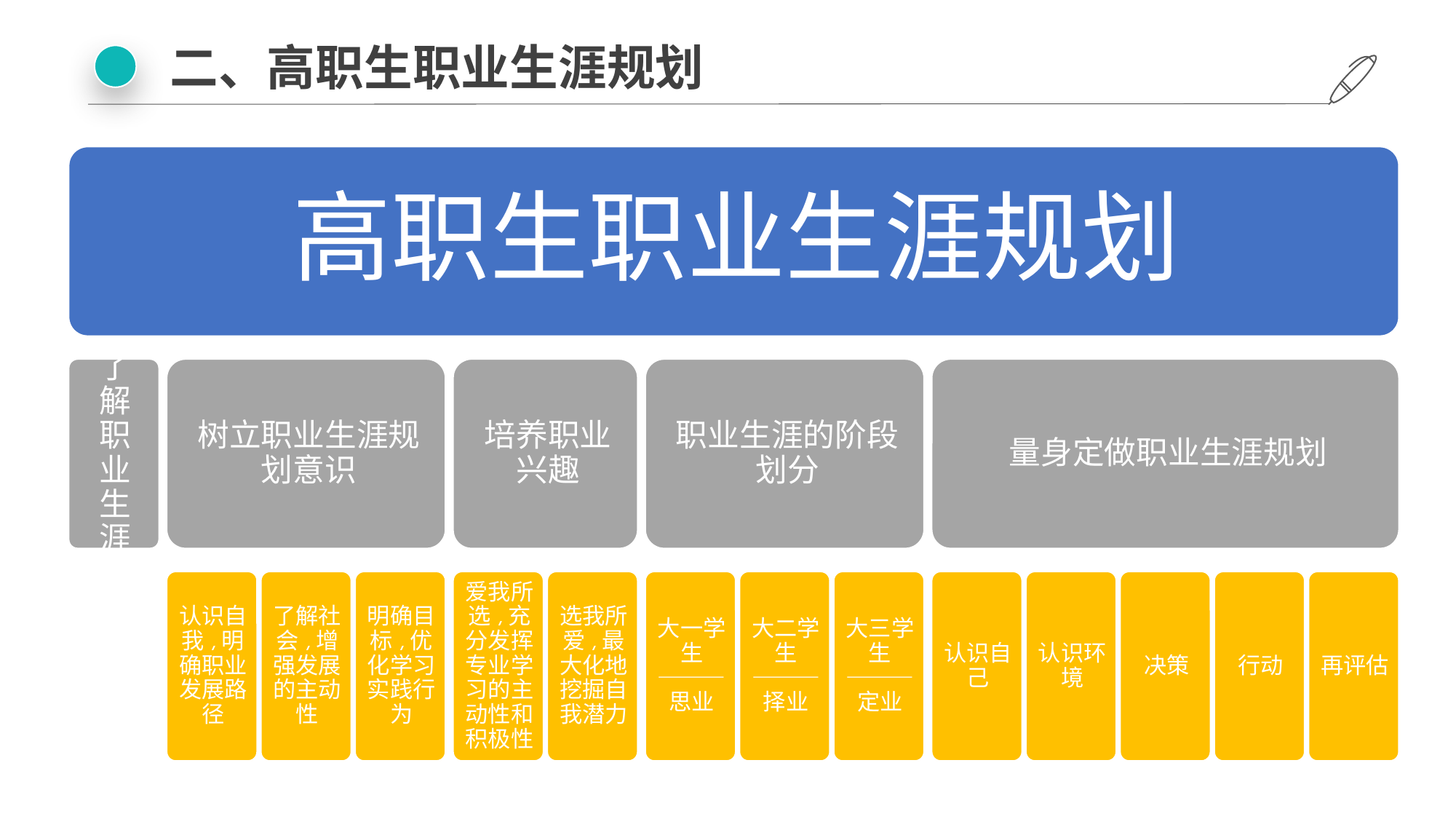

二、高职生职业生涯规划

高职生职业生涯规划
了解职业生涯
树立职业生涯规划意识
认识自我,明确职业发展路径
了解社会,增强发展的主动性
明确目标,优化学习实践行为
培养职业兴趣
爱我所选,充分发挥专业学习的主动性和积极性
选我所爱,最大化地挖掘自我潜力
职业生涯的阶段划分
大一学生———思业
大二学生———择业
大三学生———定业
量身定做职业生涯规划
认识自己
认识环境
决策
行动
再评估